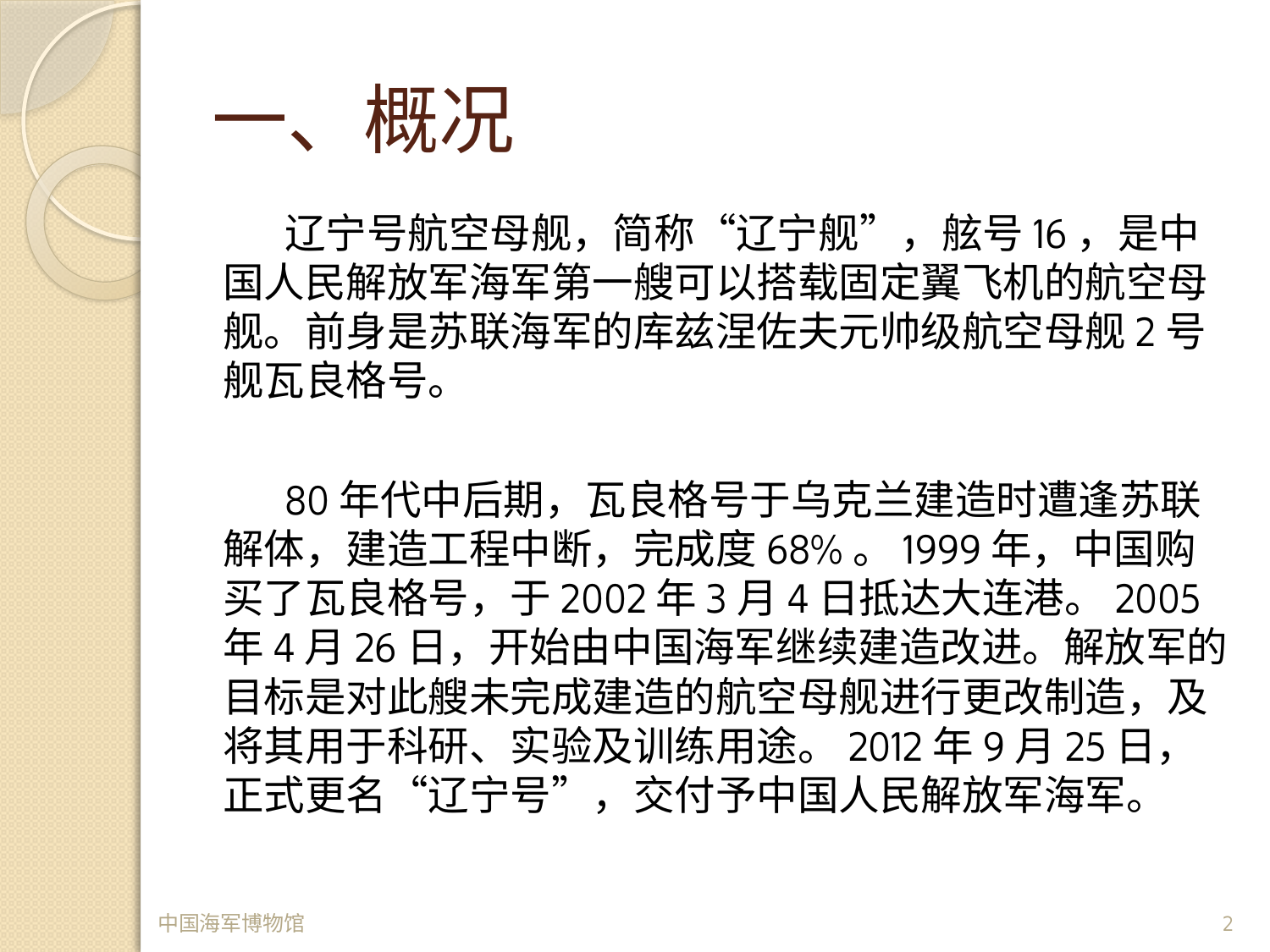

# 一、概况
辽宁号航空母舰，简称“辽宁舰”，舷号16，是中国人民解放军海军第一艘可以搭载固定翼飞机的航空母舰。前身是苏联海军的库兹涅佐夫元帅级航空母舰2号舰瓦良格号。

80年代中后期，瓦良格号于乌克兰建造时遭逢苏联解体，建造工程中断，完成度68%。1999年，中国购买了瓦良格号，于2002年3月4日抵达大连港。2005年4月26日，开始由中国海军继续建造改进。解放军的目标是对此艘未完成建造的航空母舰进行更改制造，及将其用于科研、实验及训练用途。2012年9月25日，正式更名“辽宁号”，交付予中国人民解放军海军。

中国海军博物馆
2